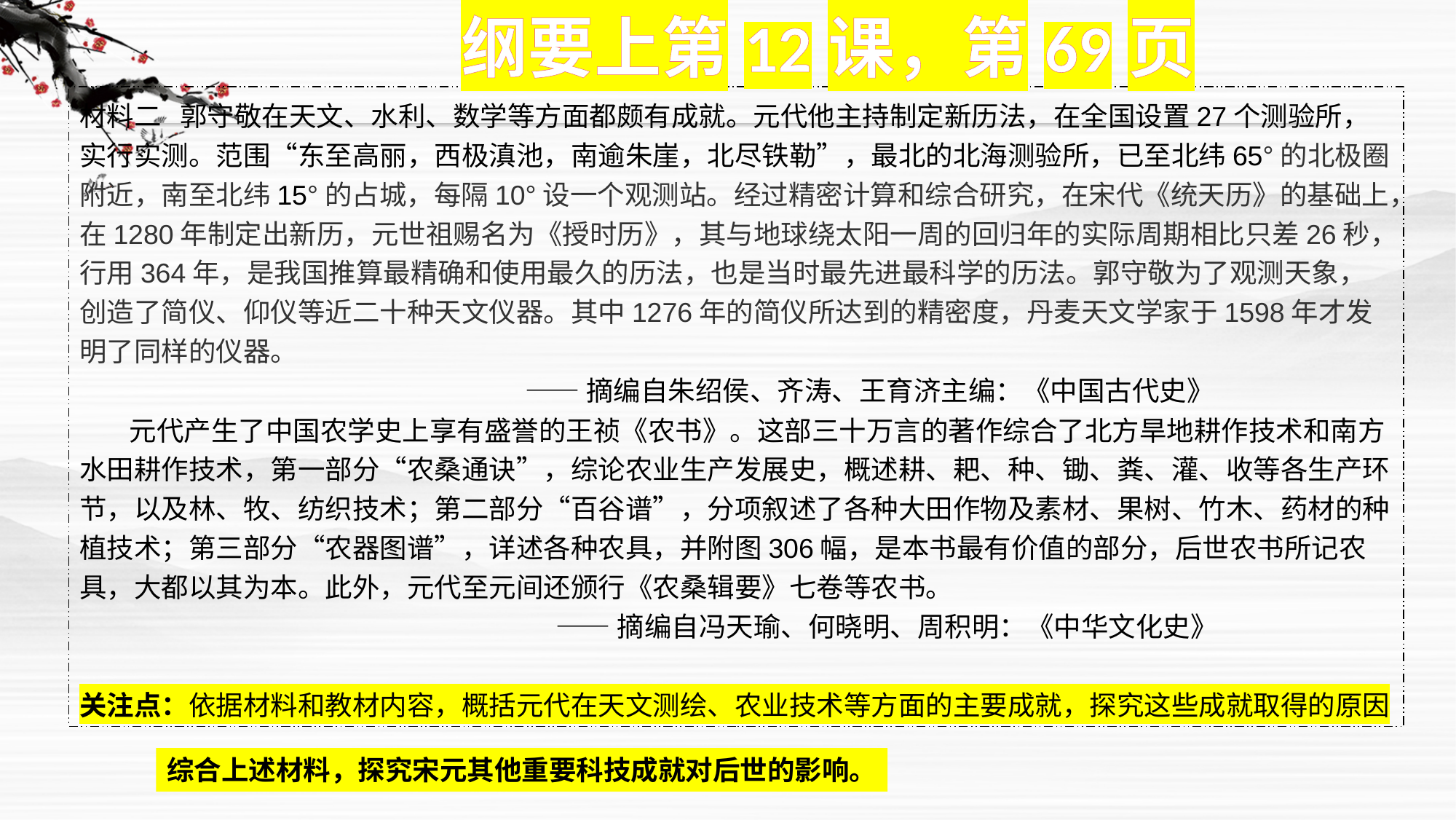

纲要上第12课，第69页
材料二   郭守敬在天文、水利、数学等方面都颇有成就。元代他主持制定新历法，在全国设置27个测验所，实行实测。范围“东至高丽，西极滇池，南逾朱崖，北尽铁勒”，最北的北海测验所，已至北纬65°的北极圈附近，南至北纬15°的占城，每隔10°设一个观测站。经过精密计算和综合研究，在宋代《统天历》的基础上，在1280年制定出新历，元世祖赐名为《授时历》，其与地球绕太阳一周的回归年的实际周期相比只差26秒，行用364年，是我国推算最精确和使用最久的历法，也是当时最先进最科学的历法。郭守敬为了观测天象，创造了简仪、仰仪等近二十种天文仪器。其中1276年的简仪所达到的精密度，丹麦天文学家于1598年才发明了同样的仪器。
                                                                        ——摘编自朱绍侯、齐涛、王育济主编：《中国古代史》
       元代产生了中国农学史上享有盛誉的王祯《农书》。这部三十万言的著作综合了北方旱地耕作技术和南方水田耕作技术，第一部分“农桑通诀”，综论农业生产发展史，概述耕、耙、种、锄、粪、灌、收等各生产环节，以及林、牧、纺织技术；第二部分“百谷谱”，分项叙述了各种大田作物及素材、果树、竹木、药材的种植技术；第三部分“农器图谱”，详述各种农具，并附图306幅，是本书最有价值的部分，后世农书所记农具，大都以其为本。此外，元代至元间还颁行《农桑辑要》七卷等农书。
                                                                             ——摘编自冯天瑜、何晓明、周积明：《中华文化史》

关注点：依据材料和教材内容，概括元代在天文测绘、农业技术等方面的主要成就，探究这些成就取得的原因
综合上述材料，探究宋元其他重要科技成就对后世的影响。